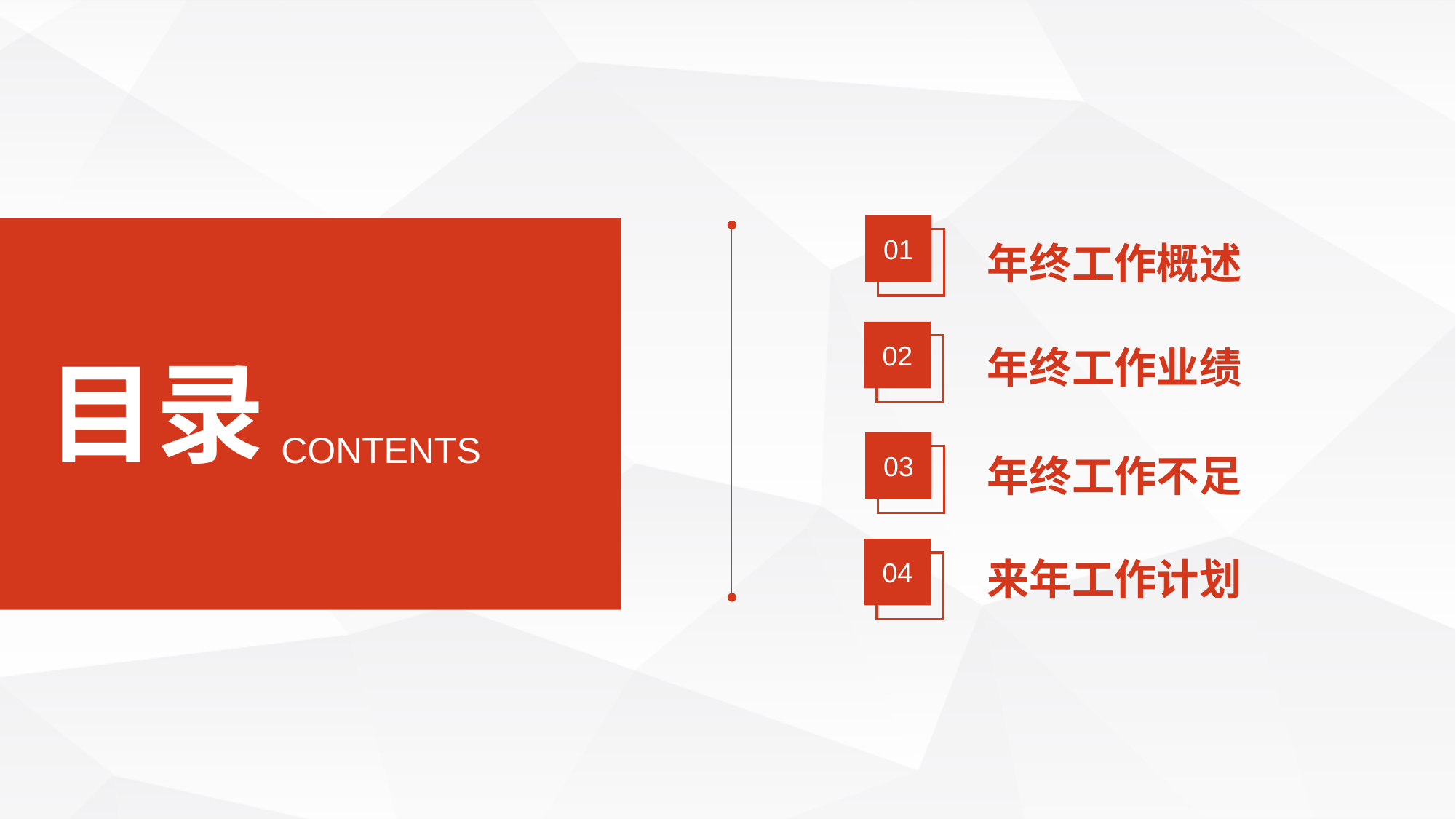

01

年终工作概述
02
年终工作业绩

目录
CONTENTS
03
年终工作不足

04
来年工作计划